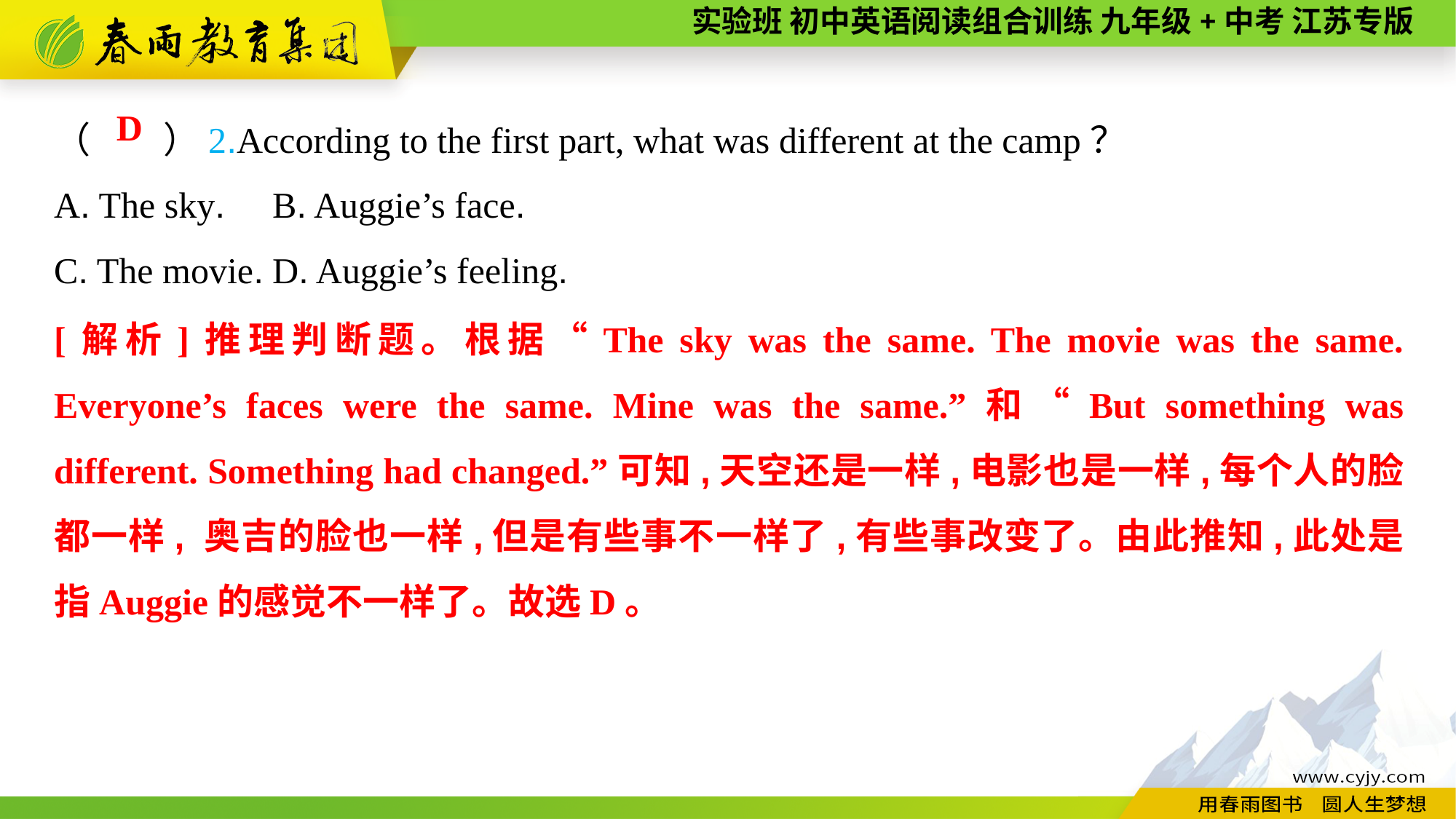

（　　）2.According to the first part, what was different at the camp？
A. The sky.	B. Auggie’s face.
C. The movie.	D. Auggie’s feeling.
D
[解析]推理判断题。根据“The sky was the same. The movie was the same. Everyone’s faces were the same. Mine was the same.”和“But something was different. Something had changed.”可知,天空还是一样,电影也是一样,每个人的脸都一样, 奥吉的脸也一样,但是有些事不一样了,有些事改变了。由此推知,此处是指Auggie的感觉不一样了。故选D。